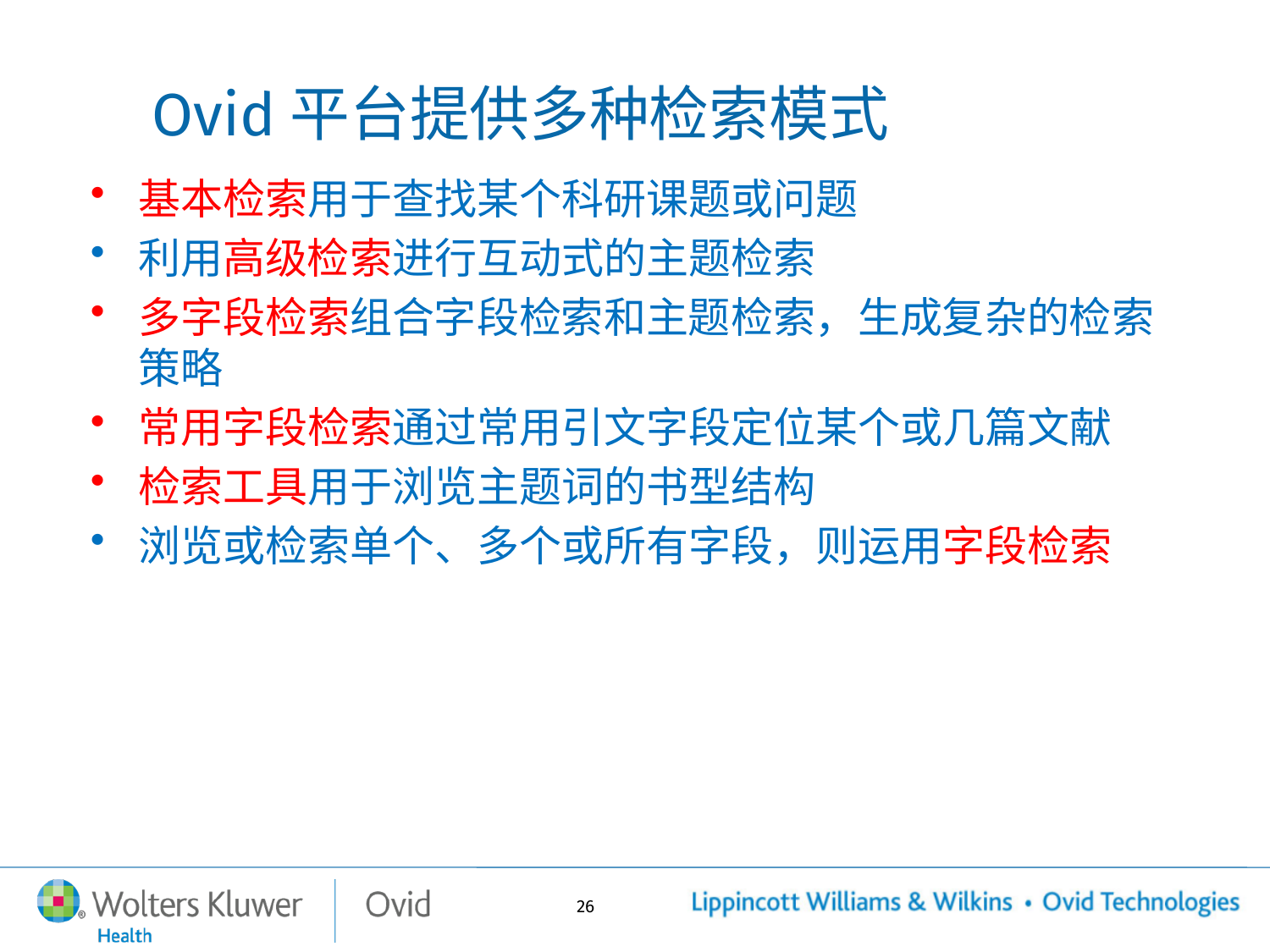

# Ovid平台提供多种检索模式
基本检索用于查找某个科研课题或问题
利用高级检索进行互动式的主题检索
多字段检索组合字段检索和主题检索，生成复杂的检索策略
常用字段检索通过常用引文字段定位某个或几篇文献
检索工具用于浏览主题词的书型结构
浏览或检索单个、多个或所有字段，则运用字段检索